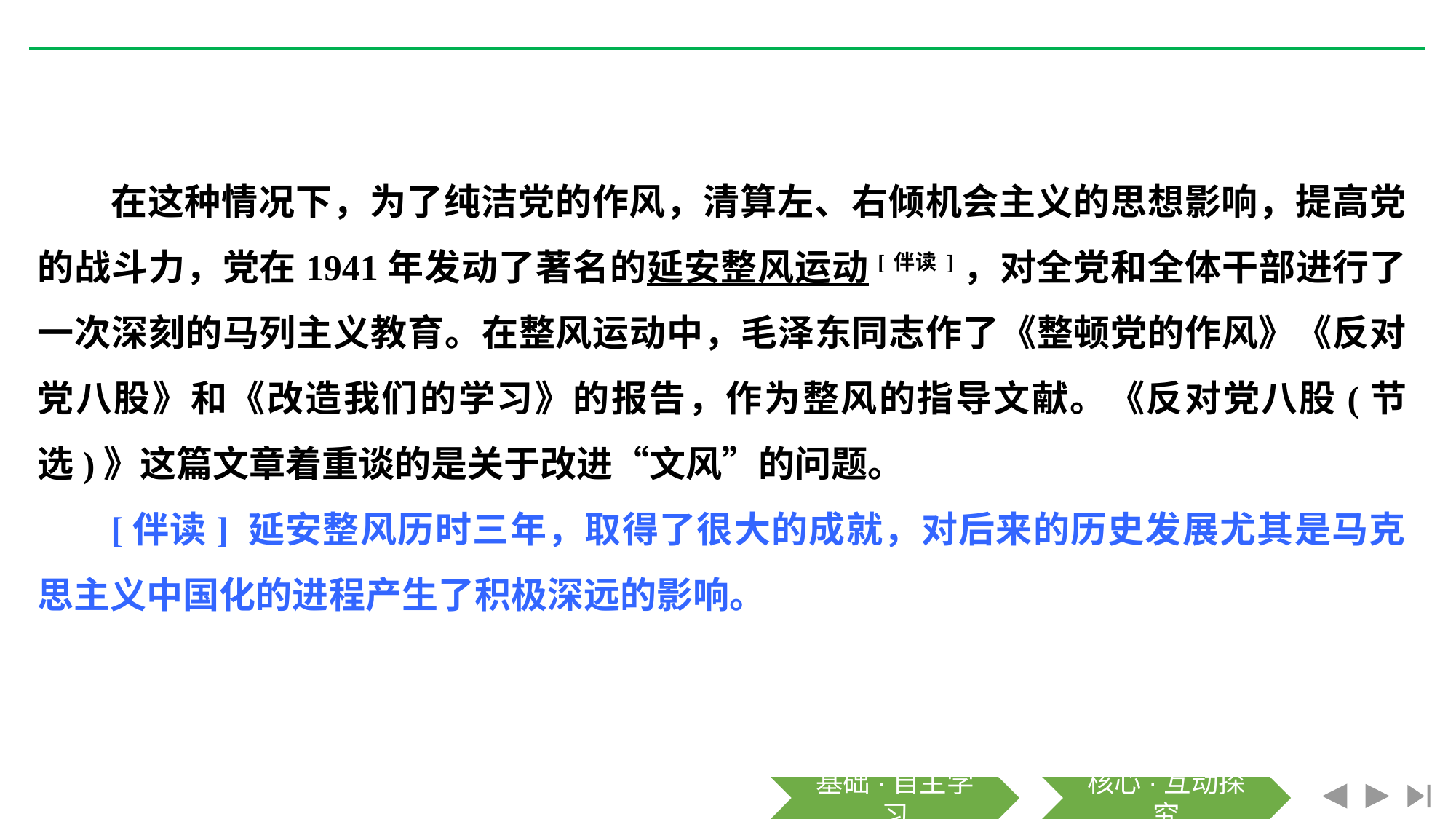

在这种情况下，为了纯洁党的作风，清算左、右倾机会主义的思想影响，提高党的战斗力，党在1941年发动了著名的延安整风运动[伴读]，对全党和全体干部进行了一次深刻的马列主义教育。在整风运动中，毛泽东同志作了《整顿党的作风》《反对党八股》和《改造我们的学习》的报告，作为整风的指导文献。《反对党八股(节选)》这篇文章着重谈的是关于改进“文风”的问题。
[伴读] 延安整风历时三年，取得了很大的成就，对后来的历史发展尤其是马克思主义中国化的进程产生了积极深远的影响。